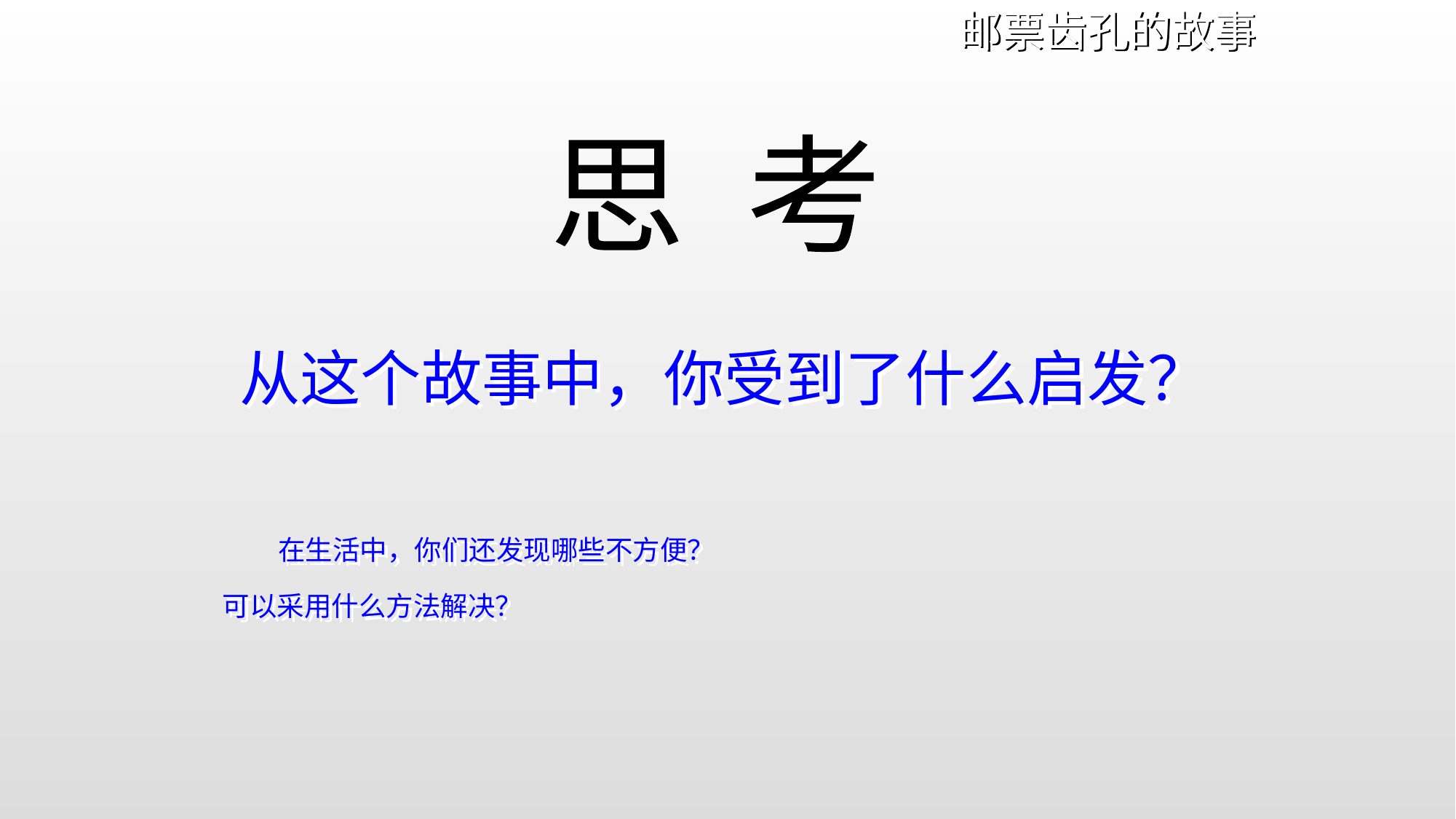

邮票齿孔的故事
思  考
从这个故事中，你受到了什么启发？
   在生活中，你们还发现哪些不方便？
可以采用什么方法解决？